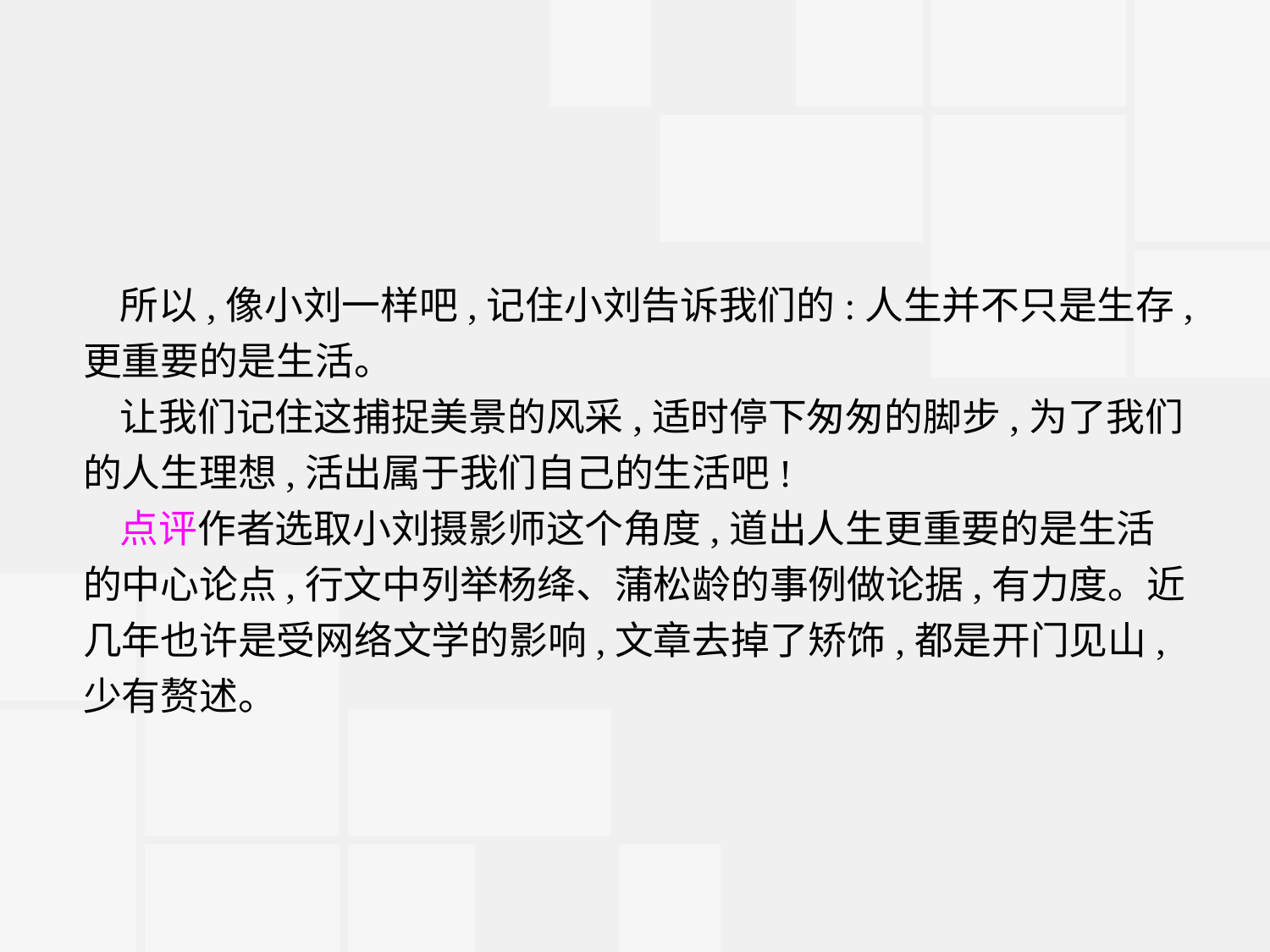

所以,像小刘一样吧,记住小刘告诉我们的:人生并不只是生存,更重要的是生活。
让我们记住这捕捉美景的风采,适时停下匆匆的脚步,为了我们的人生理想,活出属于我们自己的生活吧!
点评作者选取小刘摄影师这个角度,道出人生更重要的是生活的中心论点,行文中列举杨绛、蒲松龄的事例做论据,有力度。近几年也许是受网络文学的影响,文章去掉了矫饰,都是开门见山,少有赘述。